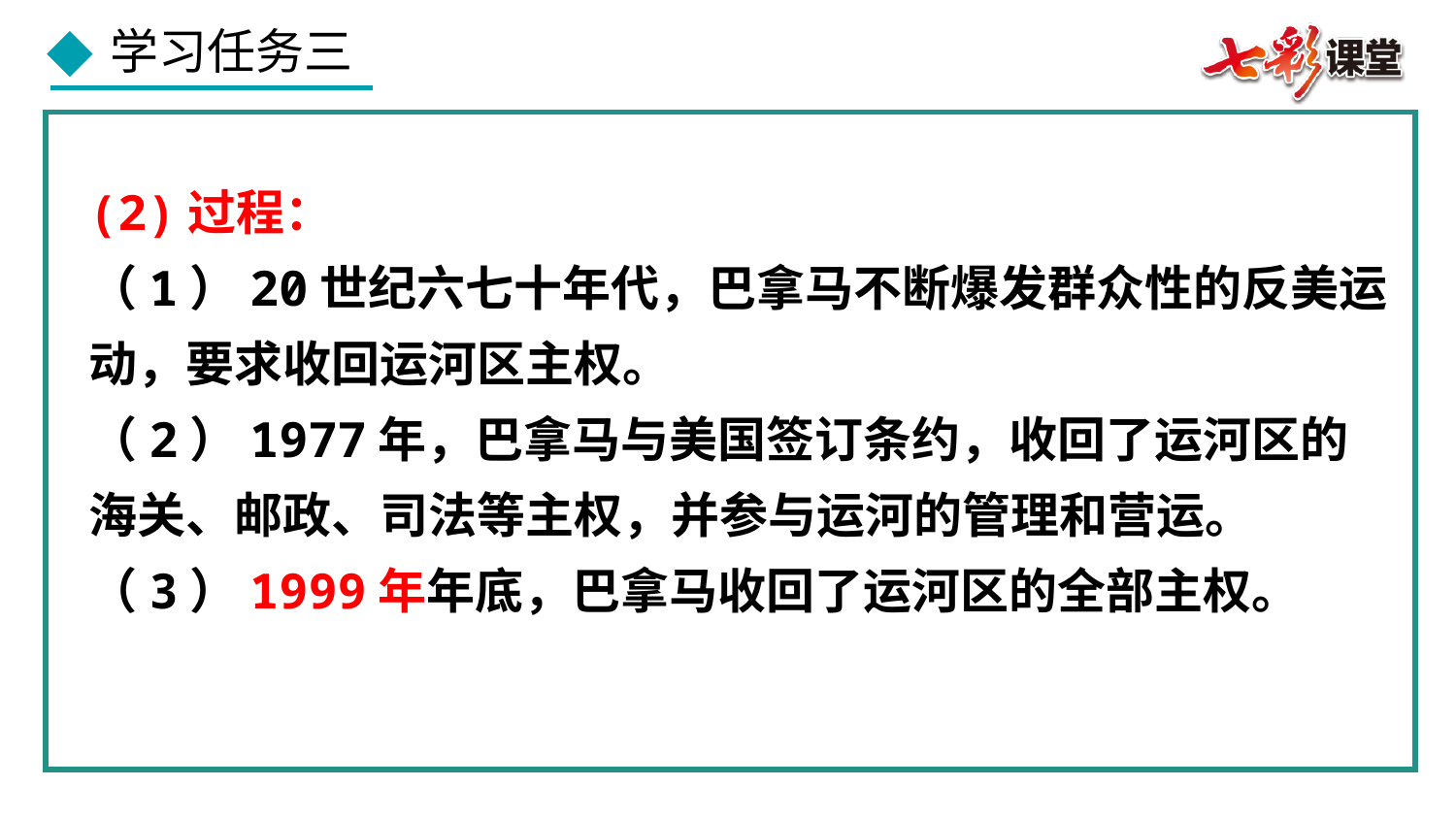

(2)过程：
（1）20世纪六七十年代，巴拿马不断爆发群众性的反美运动，要求收回运河区主权。
（2）1977年，巴拿马与美国签订条约，收回了运河区的海关、邮政、司法等主权，并参与运河的管理和营运。
（3）1999年年底，巴拿马收回了运河区的全部主权。